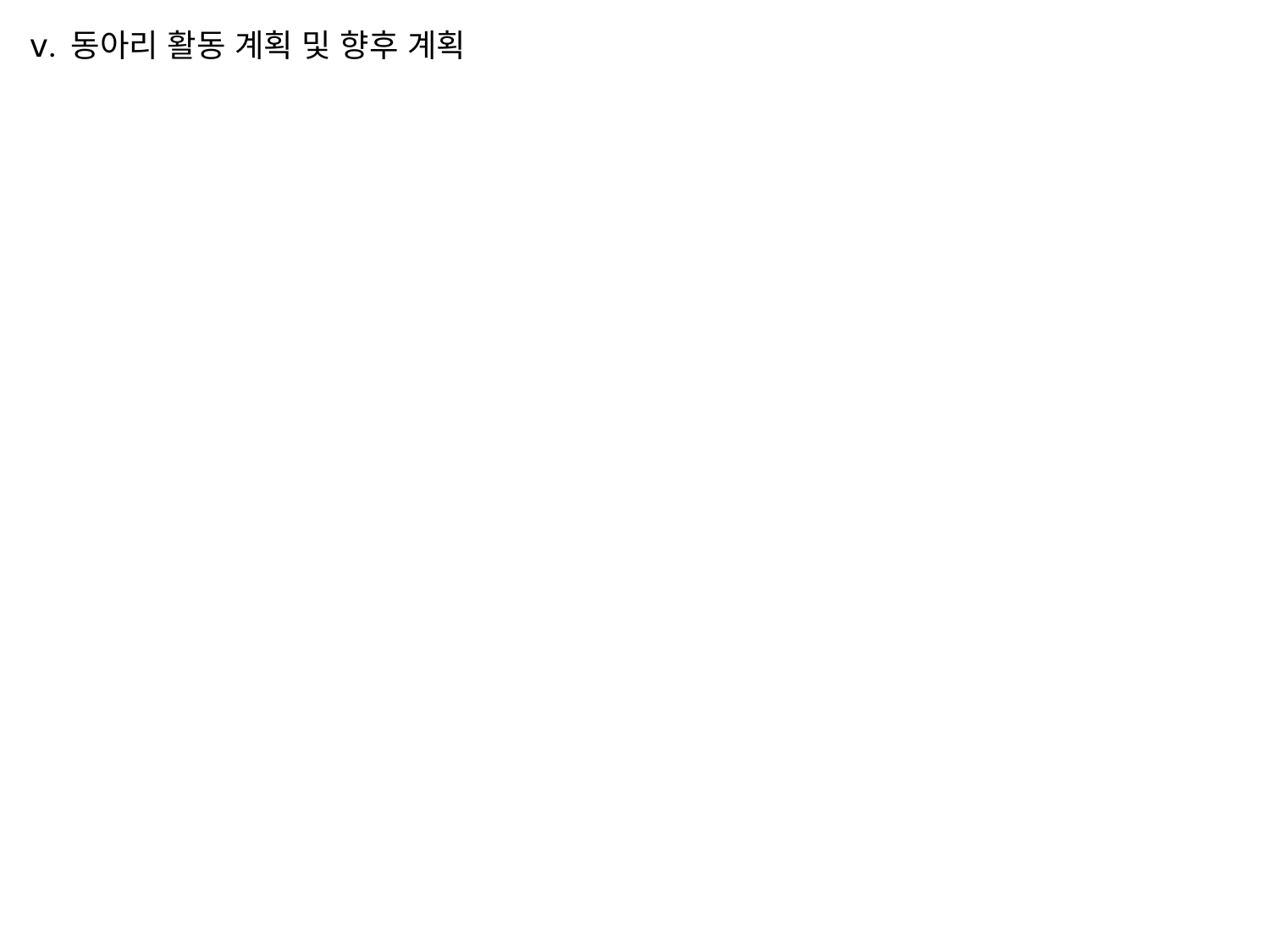

ⅴ. 동아리 활동 계획 및 향후 계획